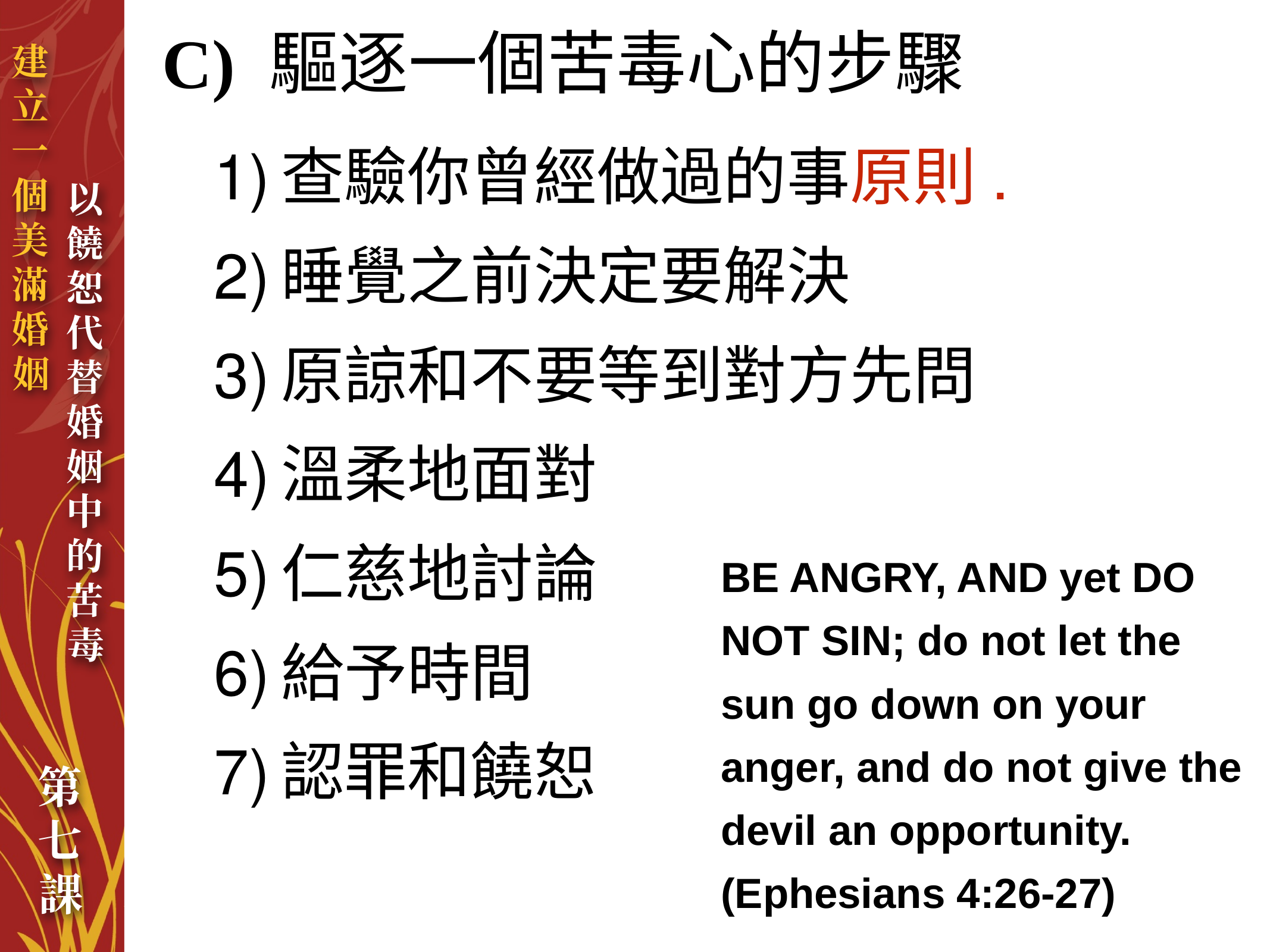

# C) 驅逐一個苦毒心的步驟
查驗你曾經做過的事原則.
睡覺之前決定要解決
原諒和不要等到對方先問
溫柔地面對
仁慈地討論
給予時間
認罪和饒恕
BE ANGRY, AND yet DO NOT SIN; do not let the sun go down on your anger, and do not give the devil an opportunity.
(Ephesians 4:26-27)